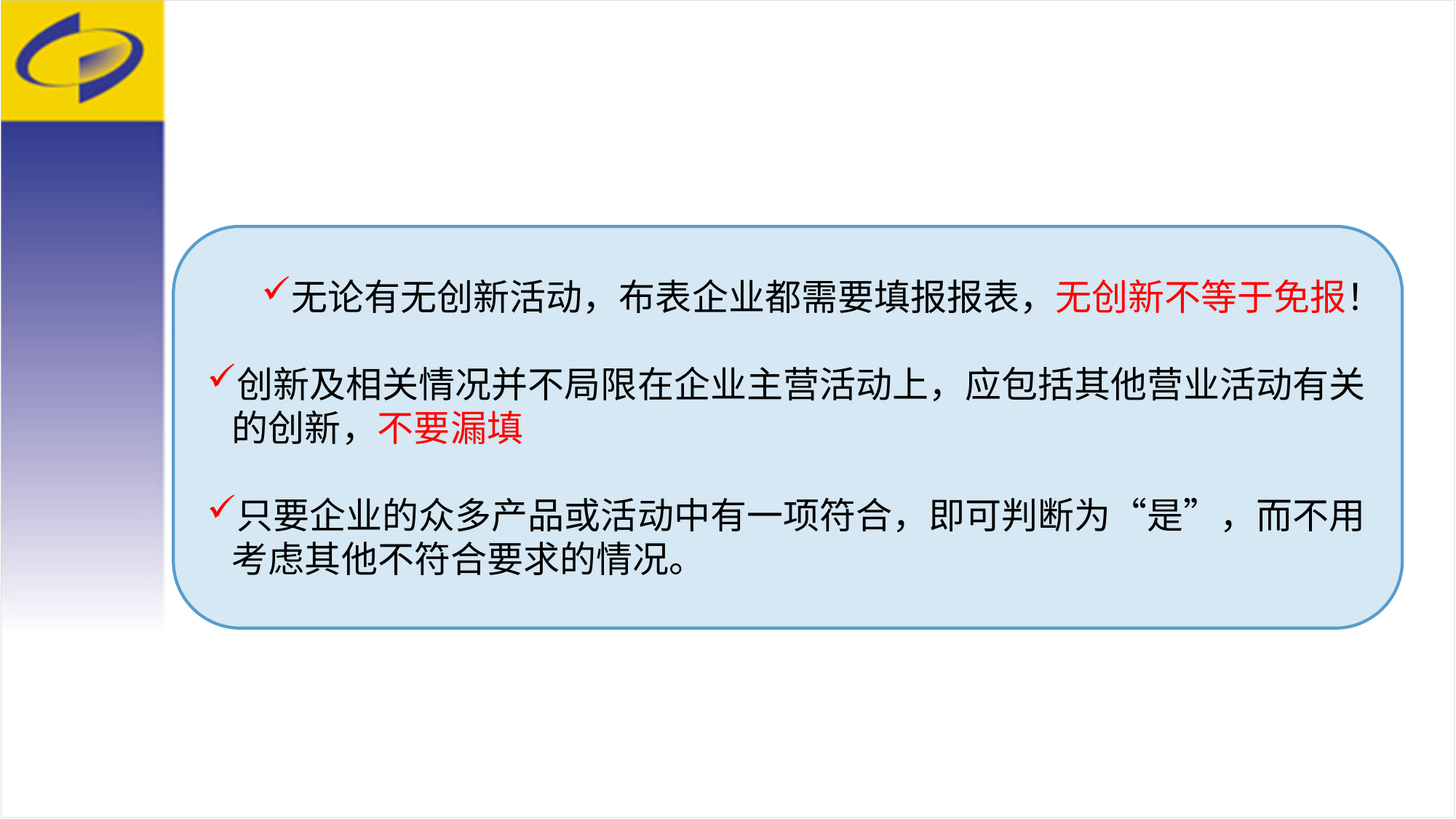

无论有无创新活动，布表企业都需要填报报表，无创新不等于免报！

创新及相关情况并不局限在企业主营活动上，应包括其他营业活动有关
  的创新，不要漏填

只要企业的众多产品或活动中有一项符合，即可判断为“是”，而不用
  考虑其他不符合要求的情况。

5